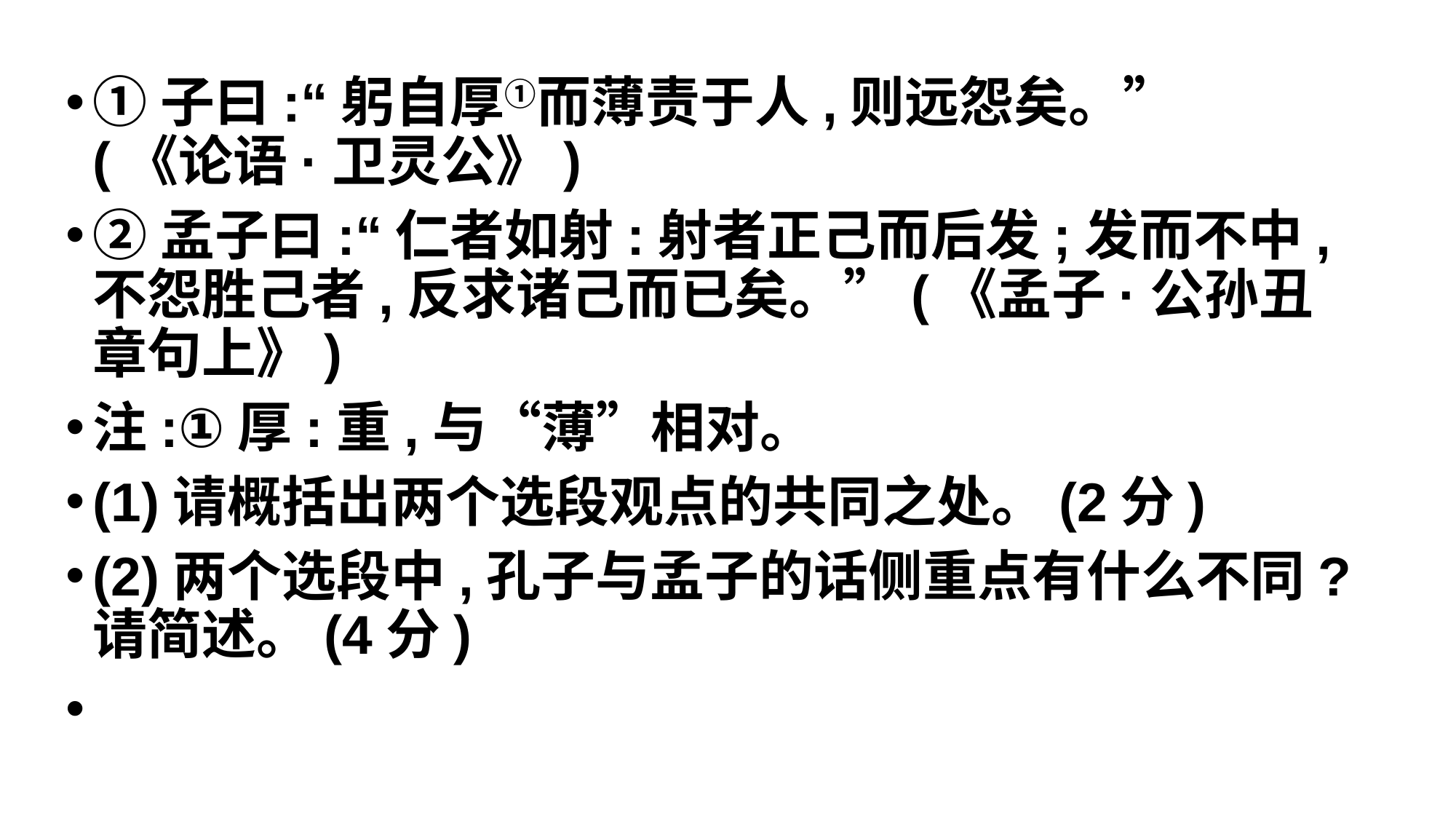

#
①子曰:“躬自厚①而薄责于人,则远怨矣。”        (《论语·卫灵公》)
②孟子曰:“仁者如射:射者正己而后发;发而不中,不怨胜己者,反求诸己而已矣。”(《孟子·公孙丑章句上》)
注:①厚:重,与“薄”相对。
(1)请概括出两个选段观点的共同之处。(2分)
(2)两个选段中,孔子与孟子的话侧重点有什么不同?请简述。(4分)